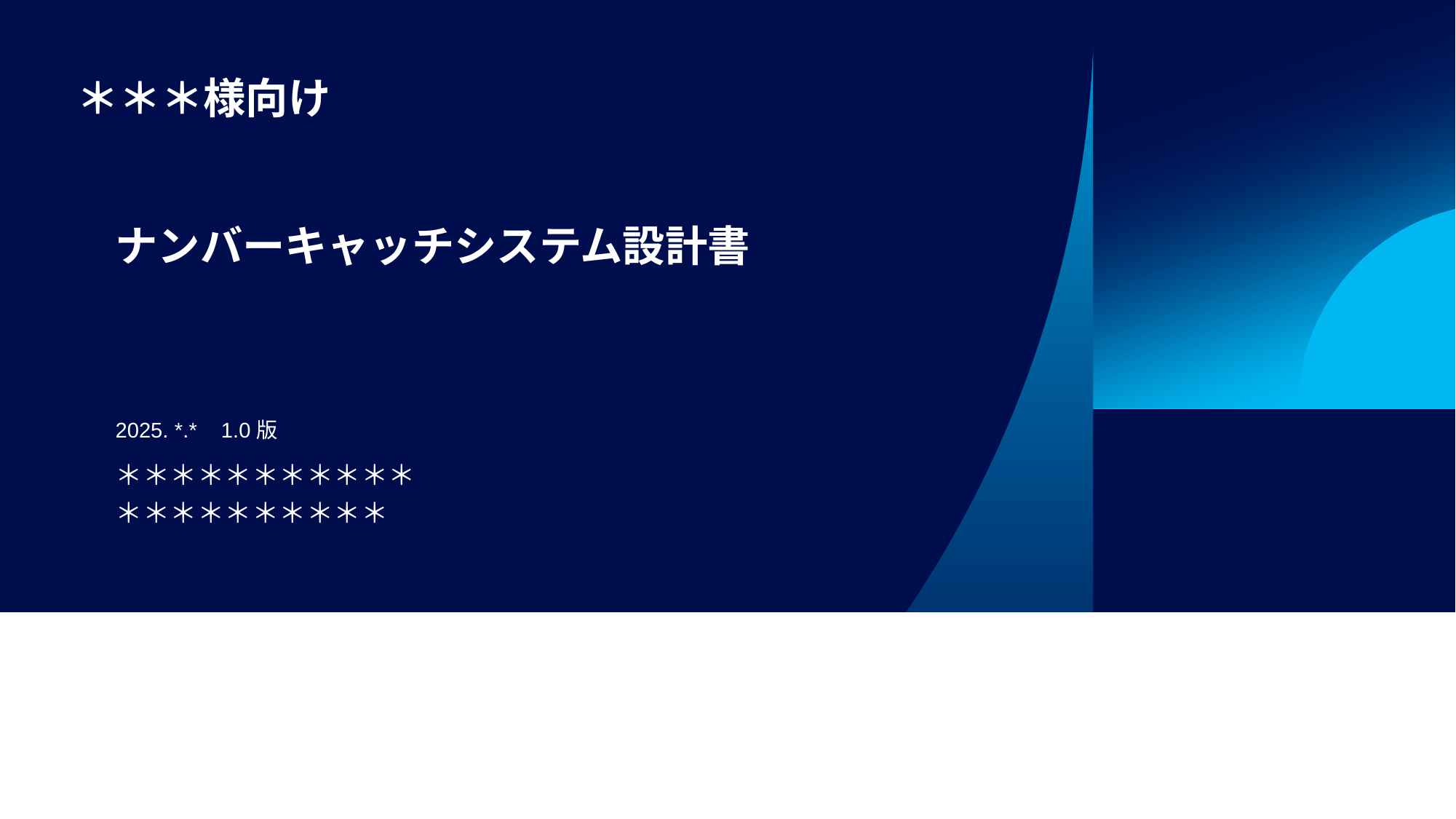

＊＊＊様向け
# ナンバーキャッチシステム設計書
2025. *.*    1.0版
＊＊＊＊＊＊＊＊＊＊＊
＊＊＊＊＊＊＊＊＊＊